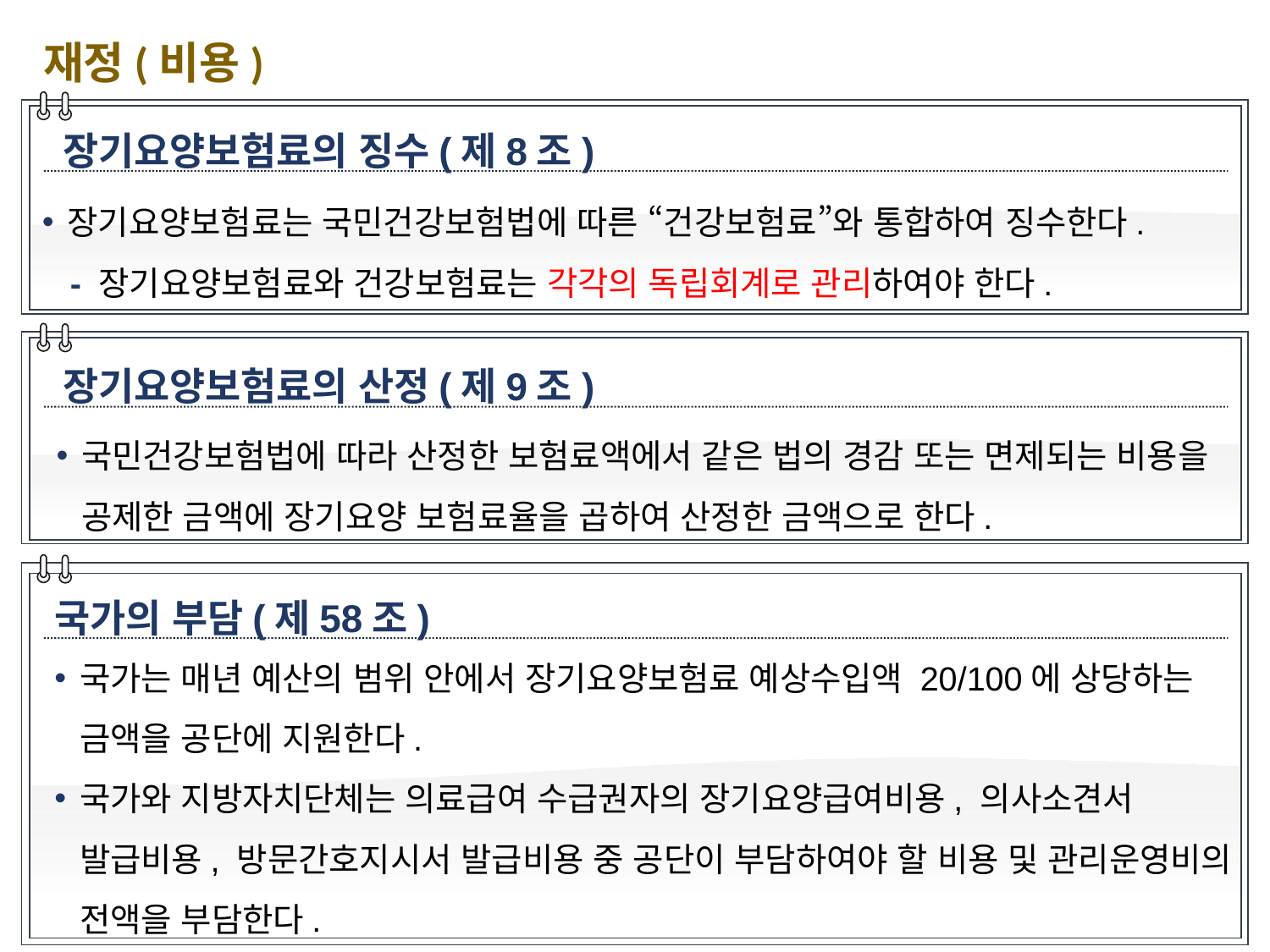

재정(비용)

장기요양보험료의 징수(제8조)

장기요양보험료는 국민건강보험법에 따른 “건강보험료”와 통합하여 징수한다.
   - 장기요양보험료와 건강보험료는 각각의 독립회계로 관리하여야 한다.

장기요양보험료의 산정(제9조)

국민건강보험법에 따라 산정한 보험료액에서 같은 법의 경감 또는 면제되는 비용을 공제한 금액에 장기요양 보험료율을 곱하여 산정한 금액으로 한다.

국가의 부담(제58조)
국가는 매년 예산의 범위 안에서 장기요양보험료 예상수입액 20/100에 상당하는 금액을 공단에 지원한다.
국가와 지방자치단체는 의료급여 수급권자의 장기요양급여비용, 의사소견서 발급비용, 방문간호지시서 발급비용 중 공단이 부담하여야 할 비용 및 관리운영비의 전액을 부담한다.